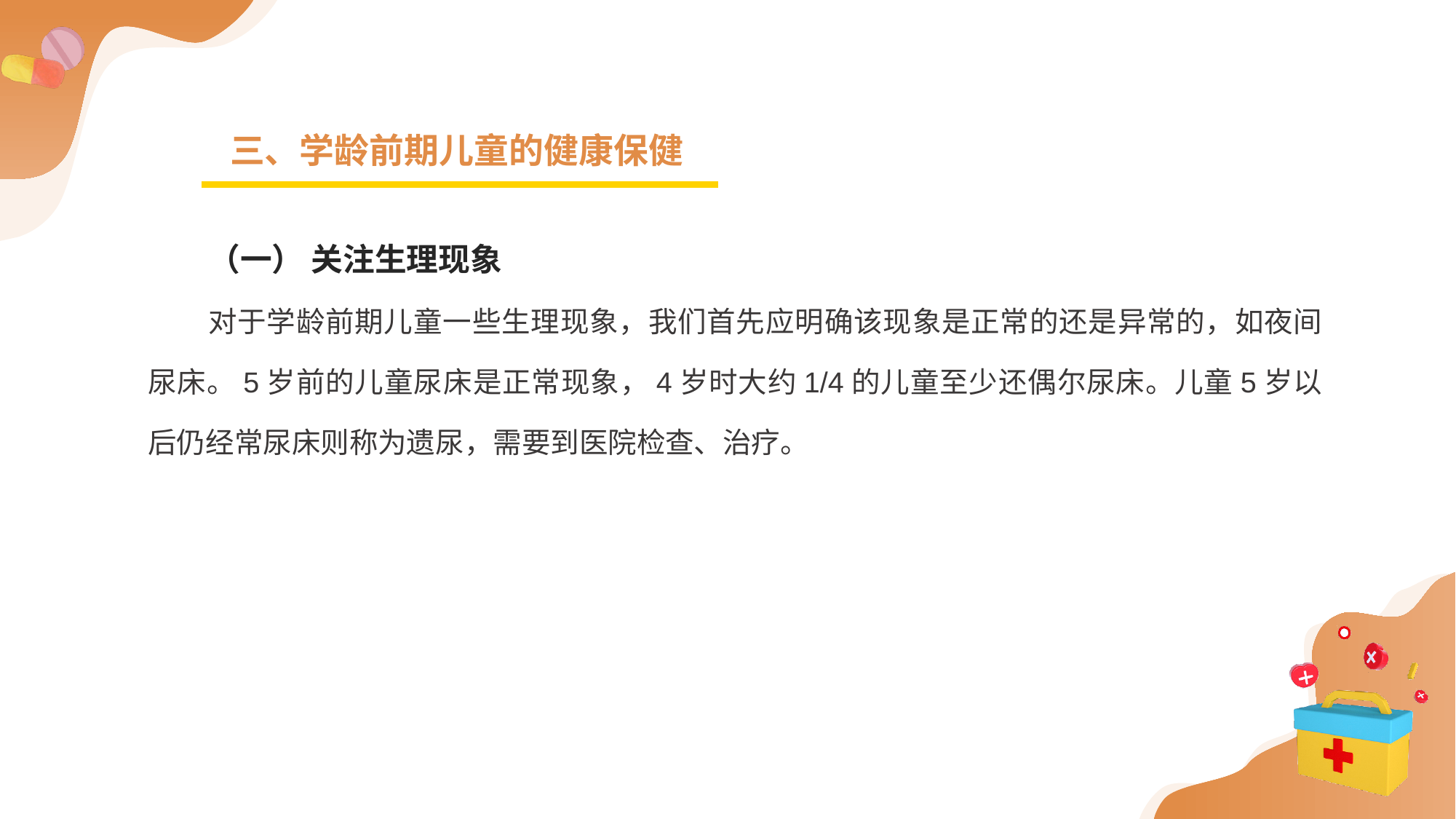

三、学龄前期儿童的健康保健
（一） 关注生理现象
对于学龄前期儿童一些生理现象，我们首先应明确该现象是正常的还是异常的，如夜间尿床。5岁前的儿童尿床是正常现象，4岁时大约1/4的儿童至少还偶尔尿床。儿童5岁以后仍经常尿床则称为遗尿，需要到医院检查、治疗。